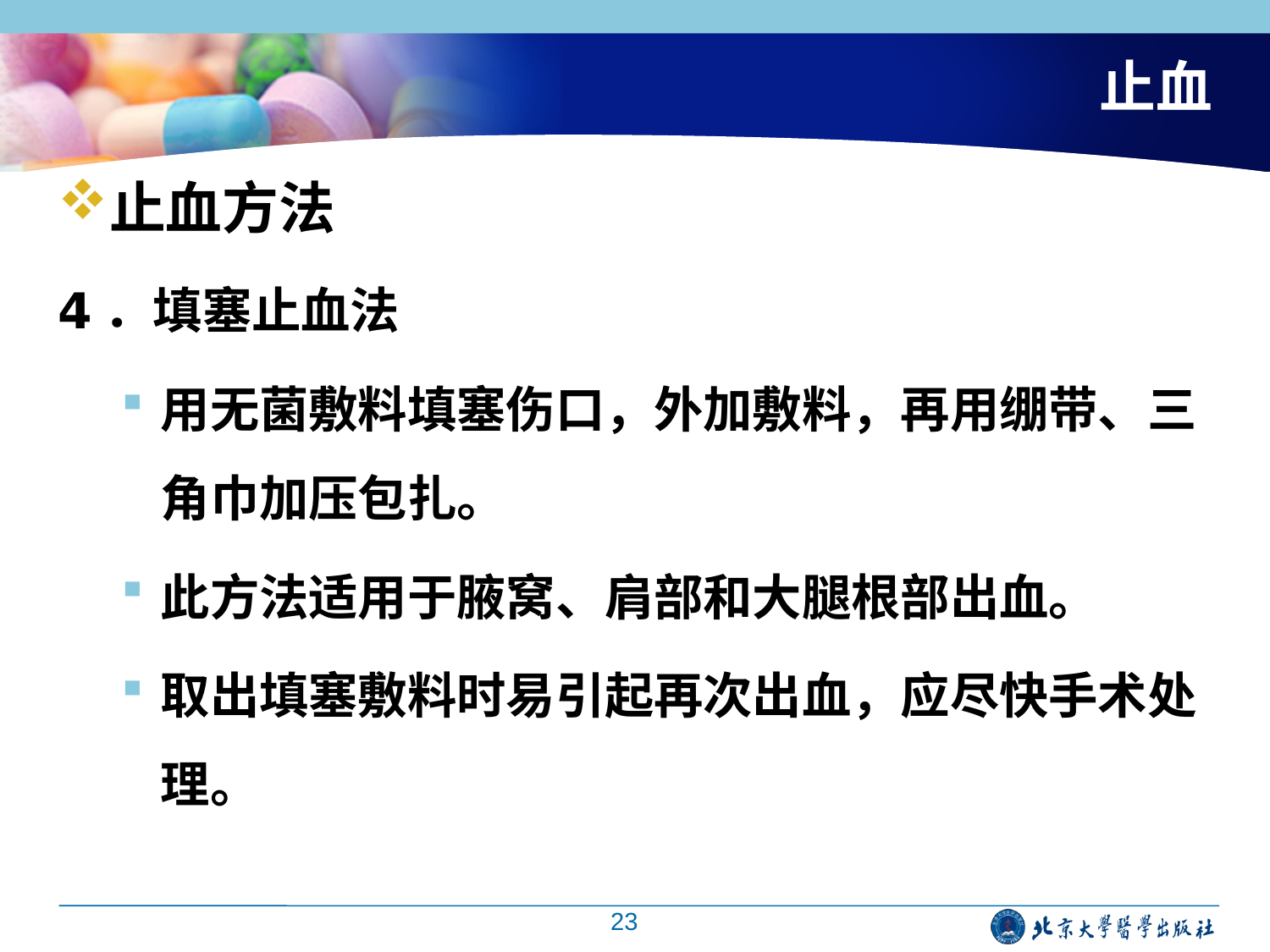

# 止血
止血方法
4．填塞止血法
用无菌敷料填塞伤口，外加敷料，再用绷带、三角巾加压包扎。
此方法适用于腋窝、肩部和大腿根部出血。
取出填塞敷料时易引起再次出血，应尽快手术处理。
23